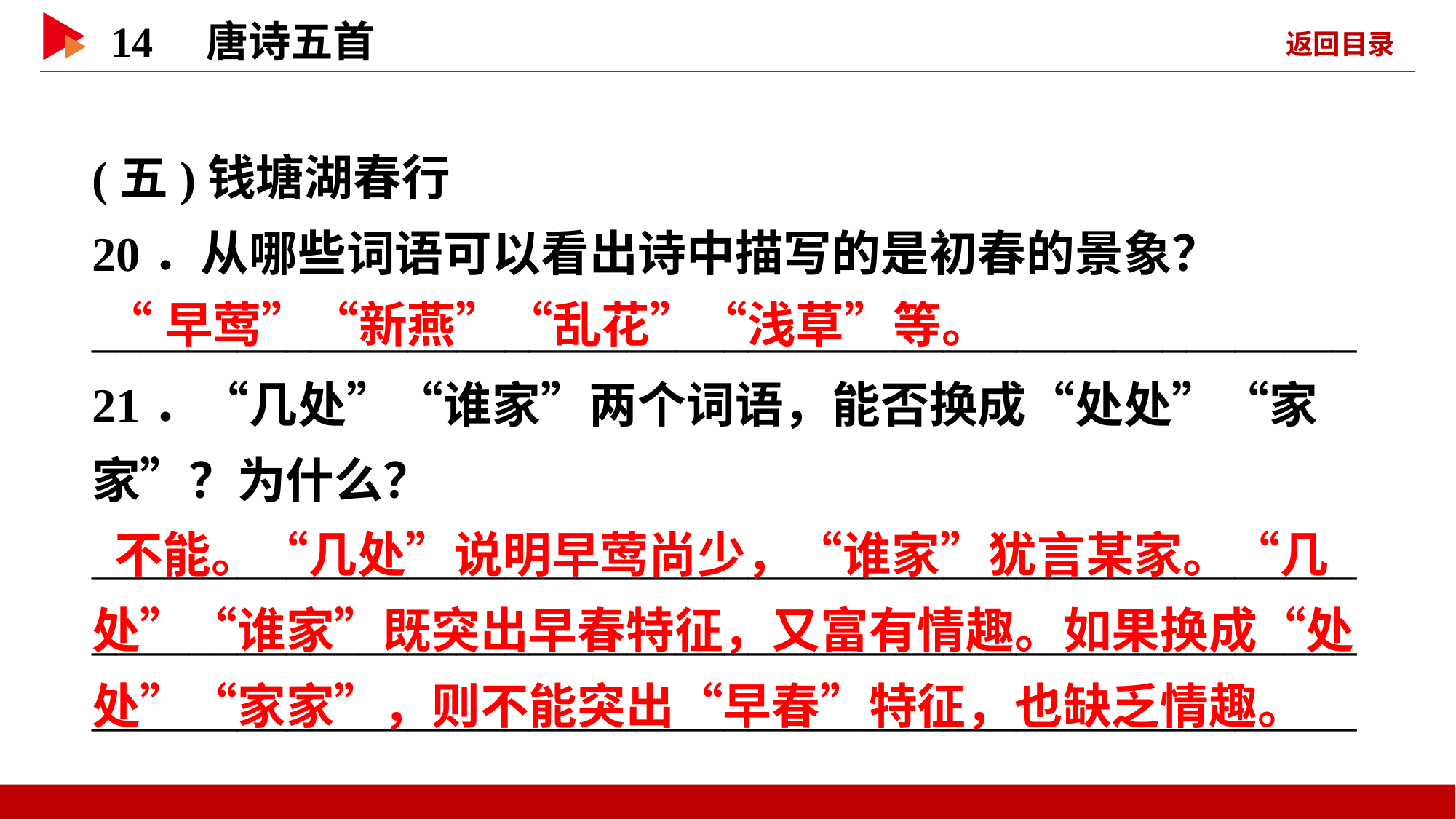

(五)钱塘湖春行
20．从哪些词语可以看出诗中描写的是初春的景象？
____________________________________________________
21．“几处”“谁家”两个词语，能否换成“处处”“家家”？为什么？
____________________________________________________________________________________________________________________________________________________________
 “早莺”“新燕”“乱花”“浅草”等。
 不能。“几处”说明早莺尚少，“谁家”犹言某家。“几处”“谁家”既突出早春特征，又富有情趣。如果换成“处处”“家家”，则不能突出“早春”特征，也缺乏情趣。